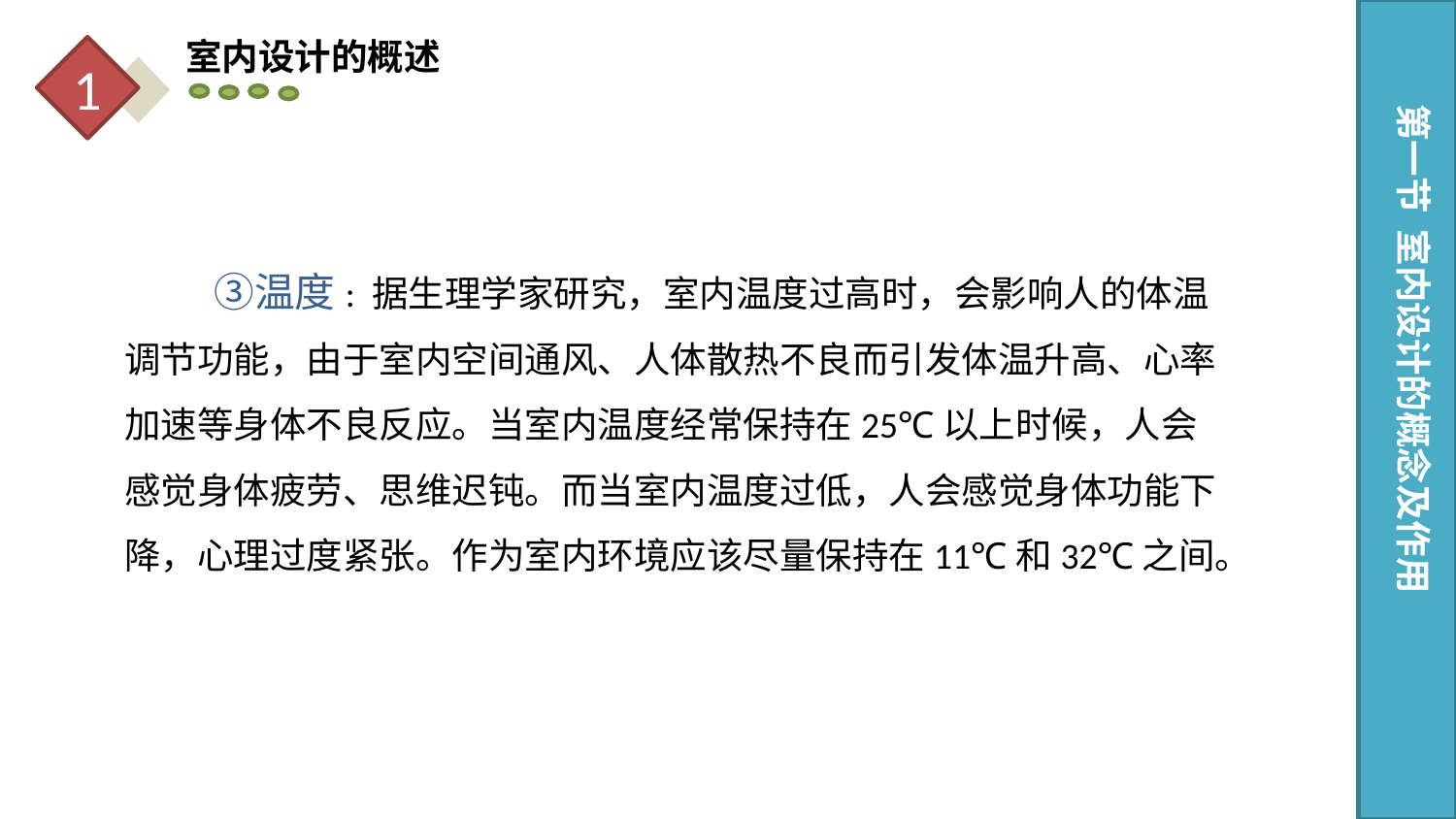

室内设计的概述
1

第一节  室内设计的概念及作用
 　　③温度: 据生理学家研究，室内温度过高时，会影响人的体温调节功能，由于室内空间通风、人体散热不良而引发体温升高、心率加速等身体不良反应。当室内温度经常保持在25℃以上时候，人会感觉身体疲劳、思维迟钝。而当室内温度过低，人会感觉身体功能下降，心理过度紧张。作为室内环境应该尽量保持在11℃和32℃之间。